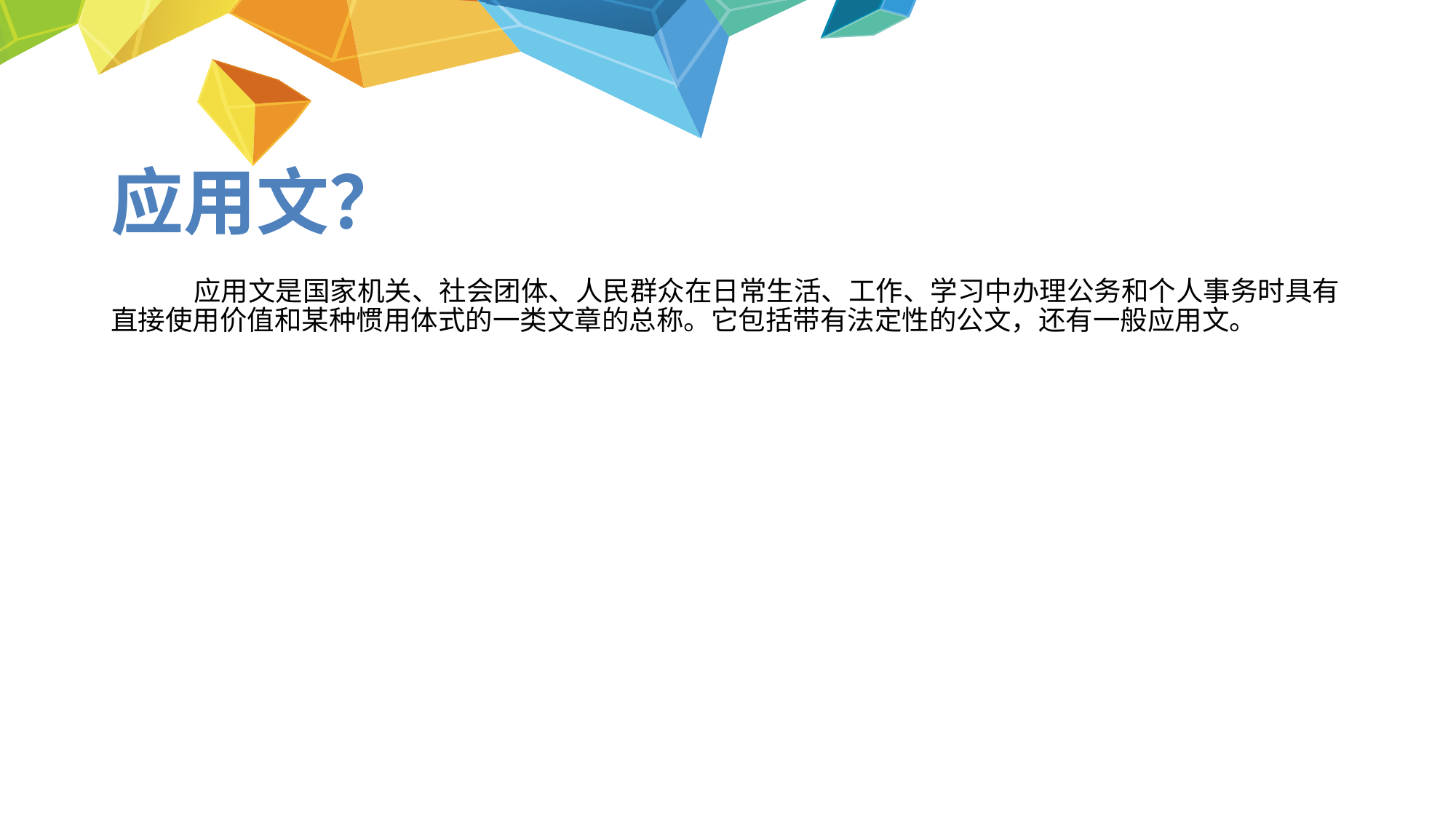

# 应用文？
          应用文是国家机关、社会团体、人民群众在日常生活、工作、学习中办理公务和个人事务时具有直接使用价值和某种惯用体式的一类文章的总称。它包括带有法定性的公文，还有一般应用文。